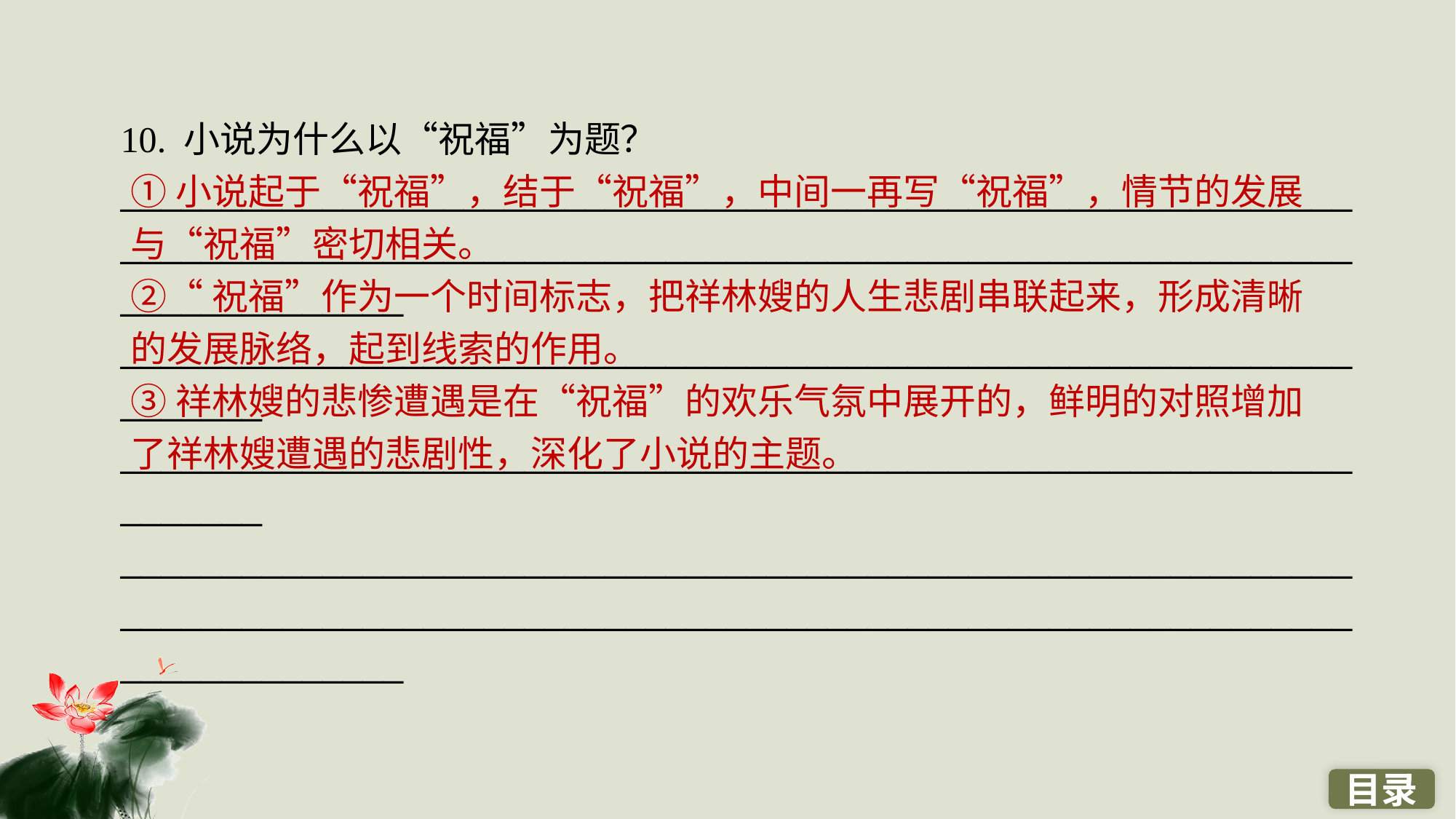

10. 小说为什么以“祝福”为题？________________________________________________________________________________________________________________________________________
____________________________________________________________________
____________________________________________________________________
________________________________________________________________________________________________________________________________________
①小说起于“祝福”，结于“祝福”，中间一再写“祝福”，情节的发展与“祝福”密切相关。
②“祝福”作为一个时间标志，把祥林嫂的人生悲剧串联起来，形成清晰的发展脉络，起到线索的作用。
③祥林嫂的悲惨遭遇是在“祝福”的欢乐气氛中展开的，鲜明的对照增加了祥林嫂遭遇的悲剧性，深化了小说的主题。